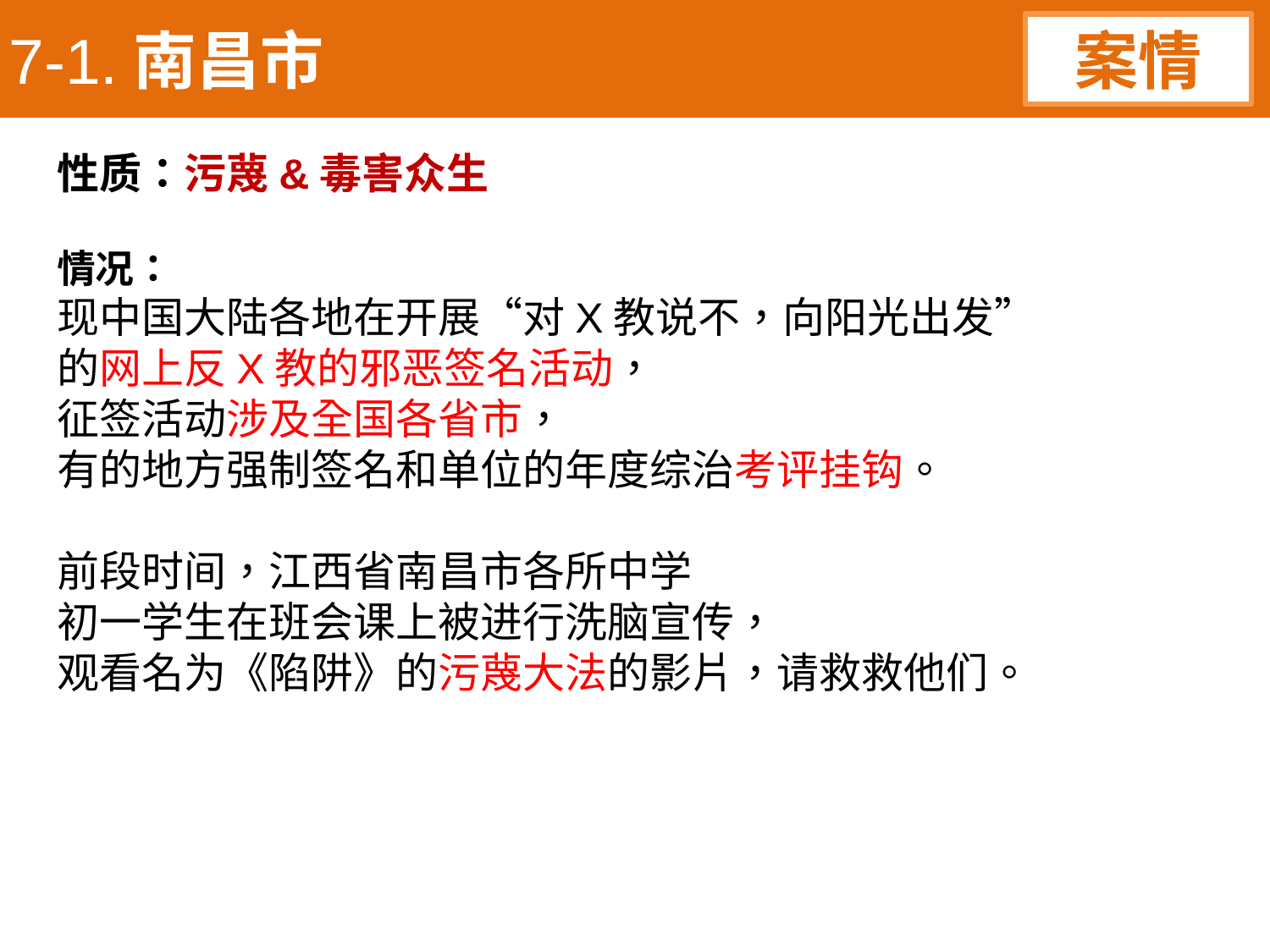

7-1.南昌市
案情

性质：污蔑&毒害众生

情况：
现中国大陆各地在开展“对X教说不，向阳光出发”
的网上反X教的邪恶签名活动，
征签活动涉及全国各省市，
有的地方强制签名和单位的年度综治考评挂钩。

前段时间，江西省南昌市各所中学
初一学生在班会课上被进行洗脑宣传，
观看名为《陷阱》的污蔑大法的影片，请救救他们。